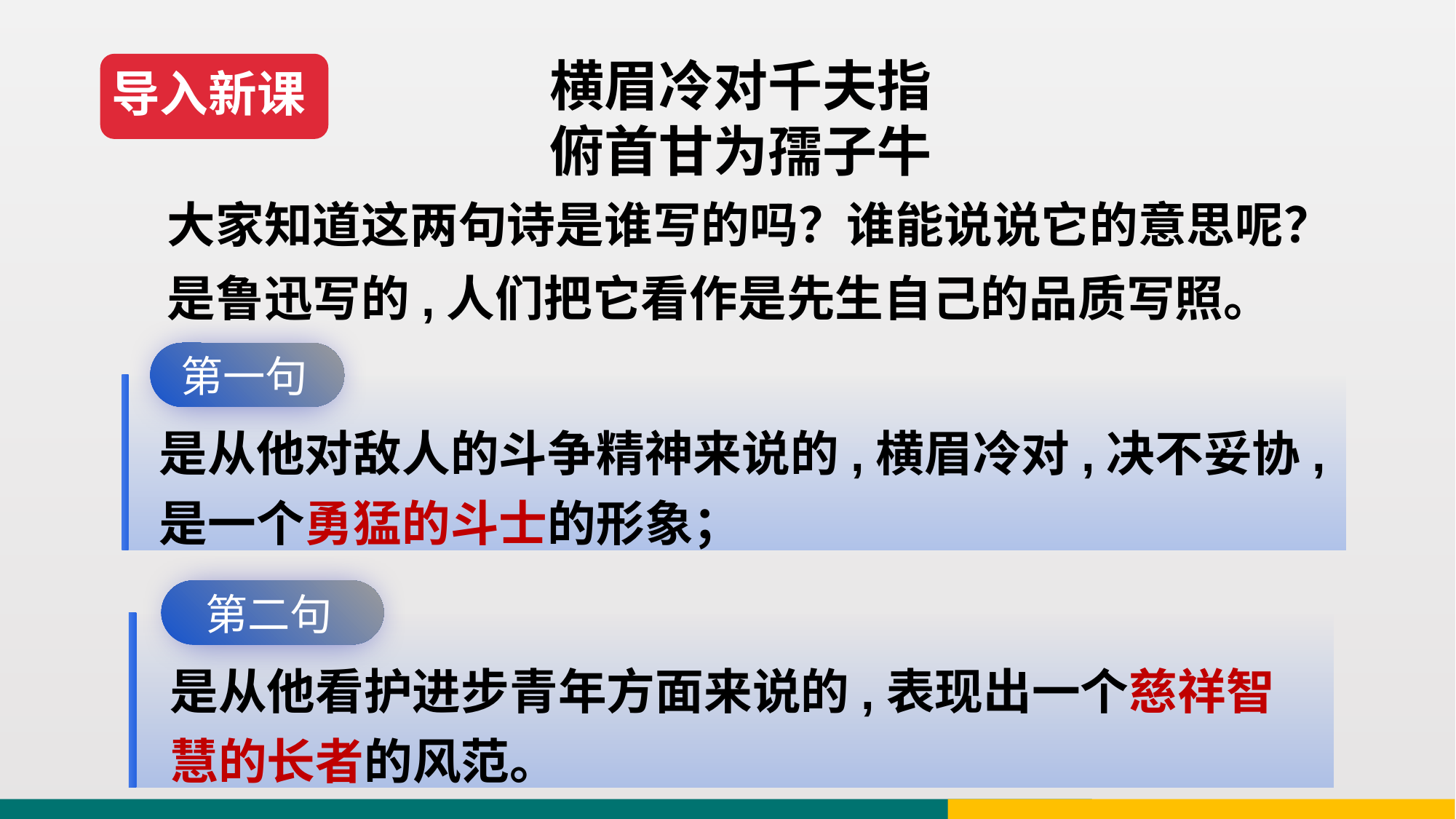

横眉冷对千夫指
俯首甘为孺子牛

导入新课
   大家知道这两句诗是谁写的吗？谁能说说它的意思呢？
   是鲁迅写的,人们把它看作是先生自己的品质写照。

第一句
是从他对敌人的斗争精神来说的,横眉冷对,决不妥协,是一个勇猛的斗士的形象；

第二句
是从他看护进步青年方面来说的,表现出一个慈祥智慧的长者的风范。